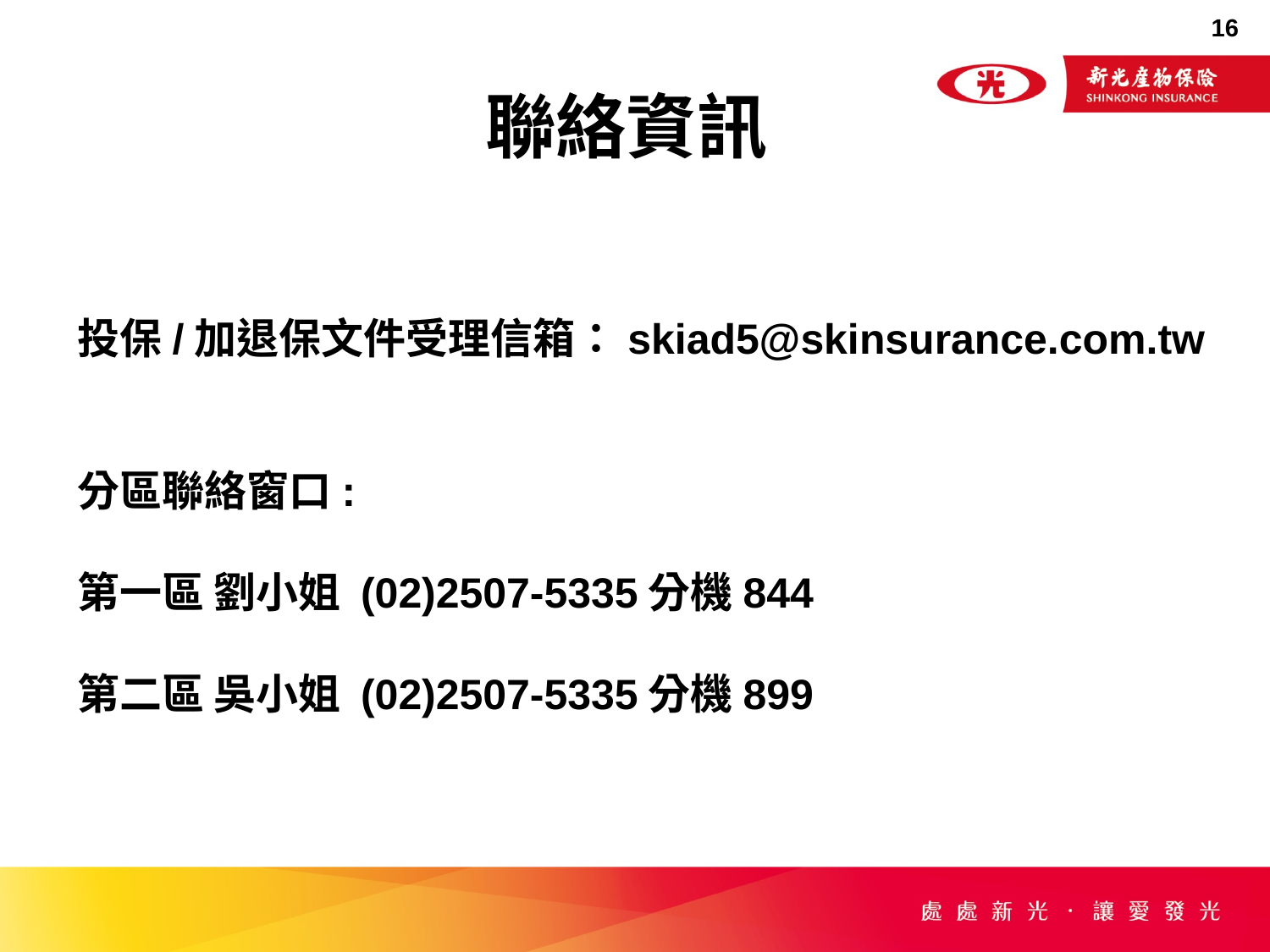

聯絡資訊
投保/加退保文件受理信箱：skiad5@skinsurance.com.tw

分區聯絡窗口:

第一區 劉小姐 (02)2507-5335分機844

第二區 吳小姐 (02)2507-5335分機899